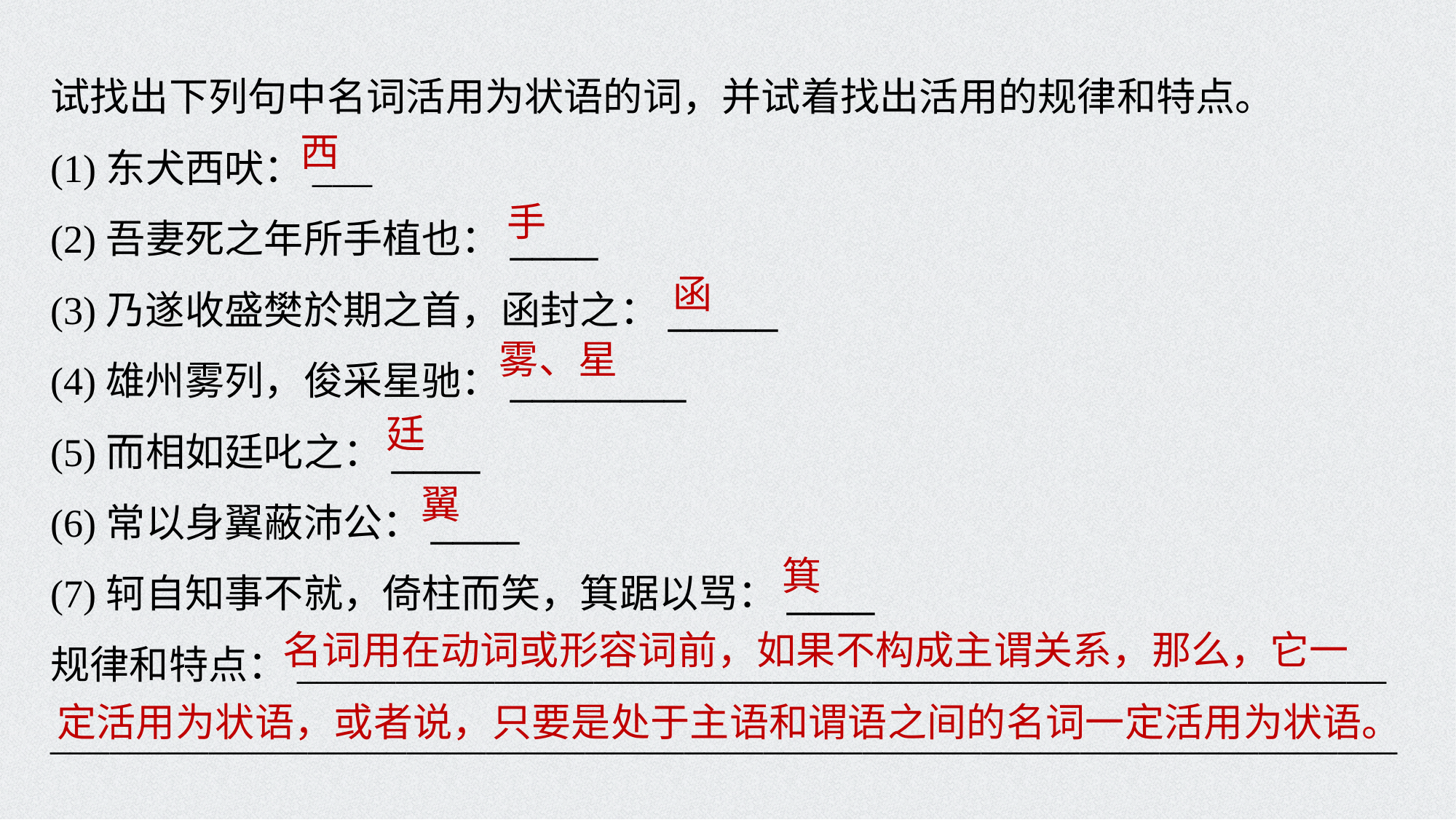

试找出下列句中名词活用为状语的词，并试着找出活用的规律和特点。
(1)东犬西吠：___
(2)吾妻死之年所手植也：____
(3)乃遂收盛樊於期之首，函封之：_____
(4)雄州雾列，俊采星驰：________
(5)而相如廷叱之：____
(6)常以身翼蔽沛公：____
(7)轲自知事不就，倚柱而笑，箕踞以骂：____
规律和特点：_______________________________________________________
____________________________________________________________________
西
手
函
雾、星
廷
翼
箕
名词用在动词或形容词前，如果不构成主谓关系，那么，它一
定活用为状语，或者说，只要是处于主语和谓语之间的名词一定活用为状语。